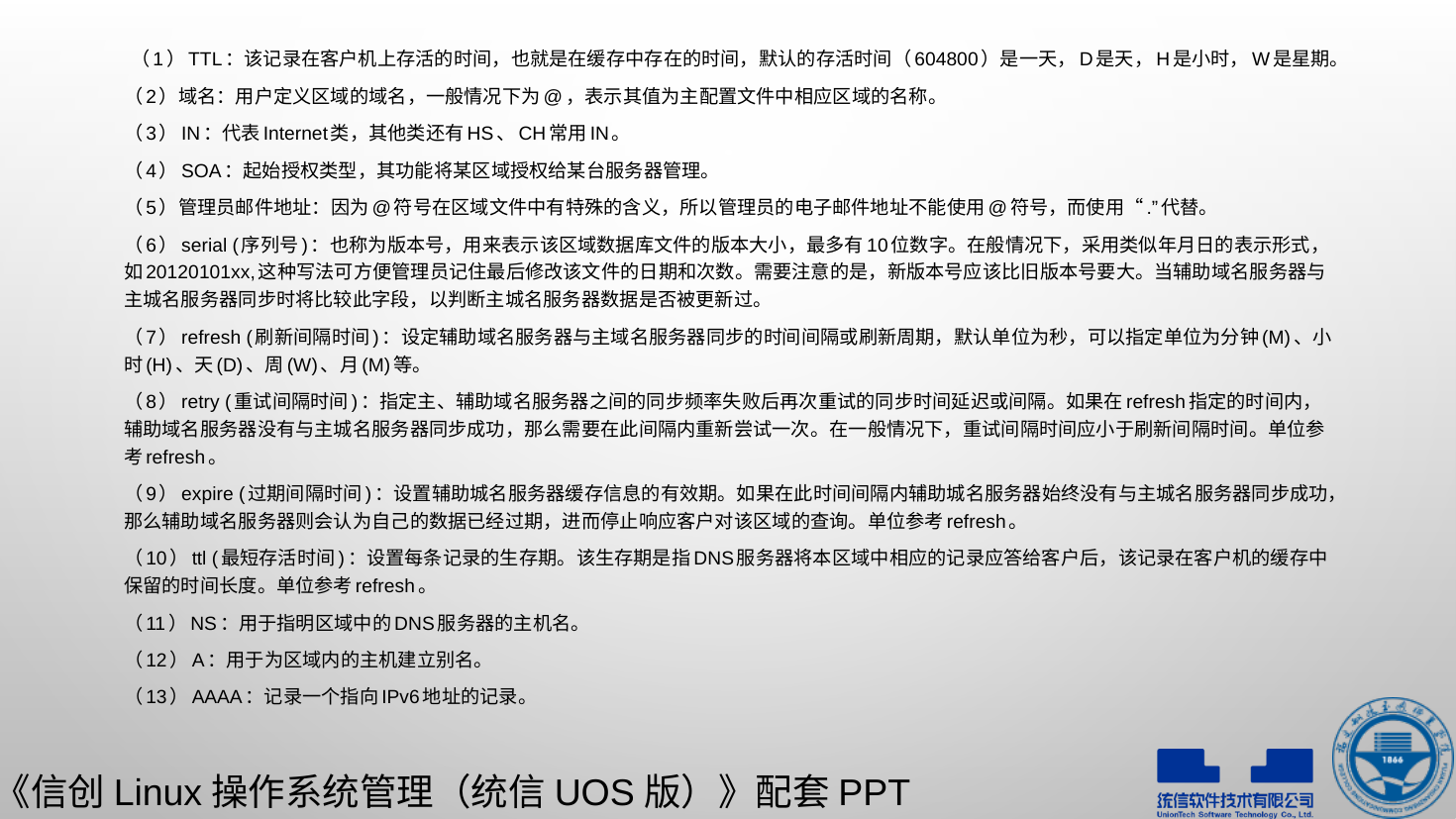

（1）TTL：该记录在客户机上存活的时间，也就是在缓存中存在的时间，默认的存活时间（604800）是一天，D是天，H是小时，W是星期。
（2）域名：用户定义区域的域名，一般情况下为@，表示其值为主配置文件中相应区域的名称。
（3）IN：代表Internet类，其他类还有HS、CH常用IN。
（4）SOA：起始授权类型，其功能将某区域授权给某台服务器管理。
（5）管理员邮件地址：因为@符号在区域文件中有特殊的含义，所以管理员的电子邮件地址不能使用@符号，而使用“.”代替。
（6）serial (序列号)：也称为版本号，用来表示该区域数据库文件的版本大小，最多有10位数字。在般情况下，采用类似年月日的表示形式，如20120101xx,这种写法可方便管理员记住最后修改该文件的日期和次数。需要注意的是，新版本号应该比旧版本号要大。当辅助域名服务器与主城名服务器同步时将比较此字段，以判断主城名服务器数据是否被更新过。
（7）refresh (刷新间隔时间)：设定辅助域名服务器与主域名服务器同步的时间间隔或刷新周期，默认单位为秒，可以指定单位为分钟(M)、小时(H)、天(D)、周(W)、月(M)等。
（8）retry (重试间隔时间)：指定主、辅助域名服务器之间的同步频率失败后再次重试的同步时间延迟或间隔。如果在refresh指定的时间内，辅助域名服务器没有与主城名服务器同步成功，那么需要在此间隔内重新尝试一次。在一般情况下，重试间隔时间应小于刷新间隔时间。单位参考refresh。
（9）expire (过期间隔时间)：设置辅助城名服务器缓存信息的有效期。如果在此时间间隔内辅助城名服务器始终没有与主城名服务器同步成功，那么辅助域名服务器则会认为自己的数据已经过期，进而停止响应客户对该区域的查询。单位参考refresh。
（10）ttl (最短存活时间)：设置每条记录的生存期。该生存期是指DNS服务器将本区域中相应的记录应答给客户后，该记录在客户机的缓存中保留的时间长度。单位参考refresh。
（11）NS：用于指明区域中的DNS服务器的主机名。
（12）A：用于为区域内的主机建立别名。
（13）AAAA：记录一个指向IPv6地址的记录。